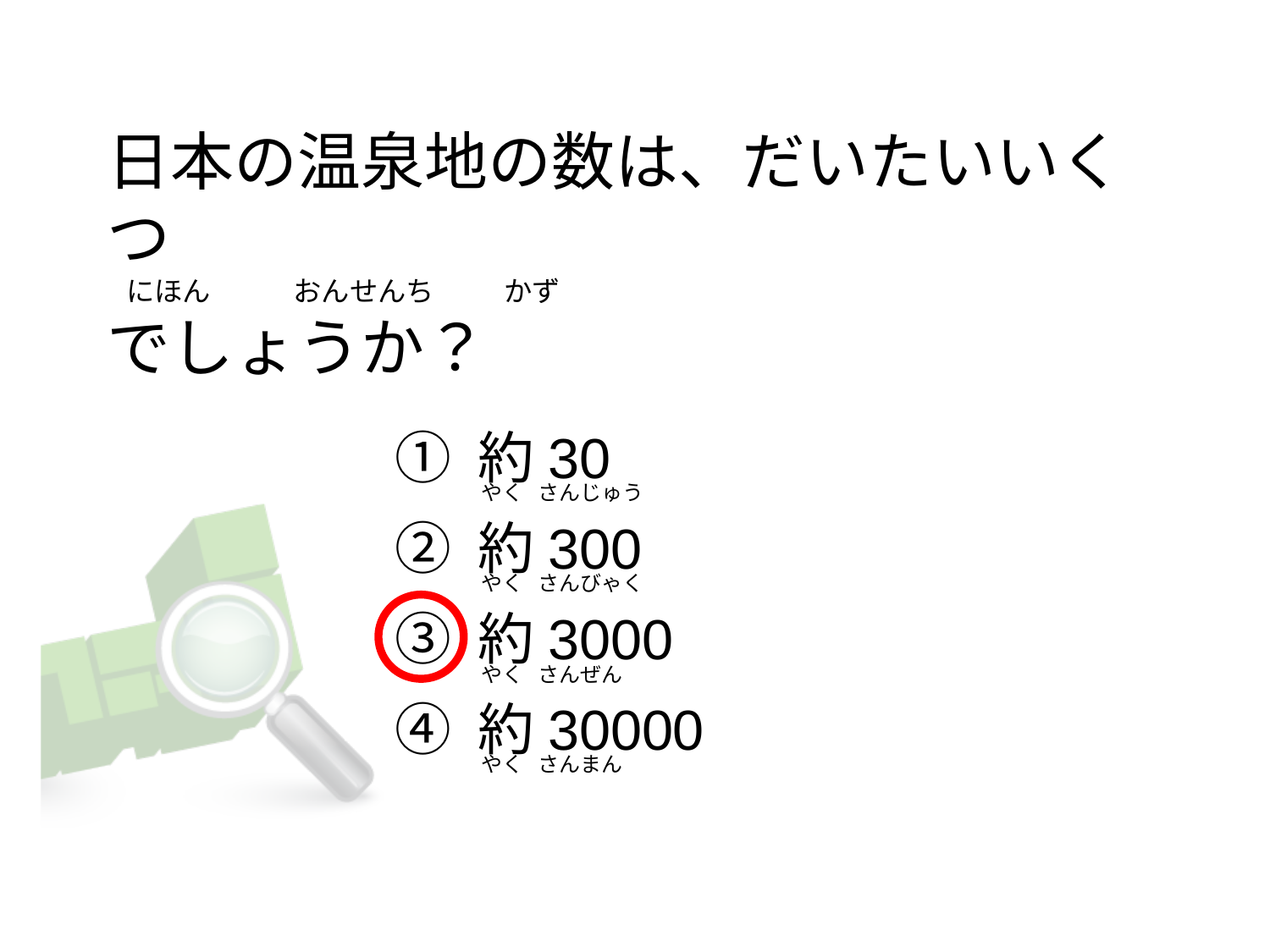

# 日本の温泉地の数は、だいたいいくつ    にほん             おんせんち           かず でしょうか？
① 約30
② 約300
③ 約3000
④ 約30000
  やく   さんじゅう
  やく   さんびゃく

  やく   さんぜん
  やく   さんまん